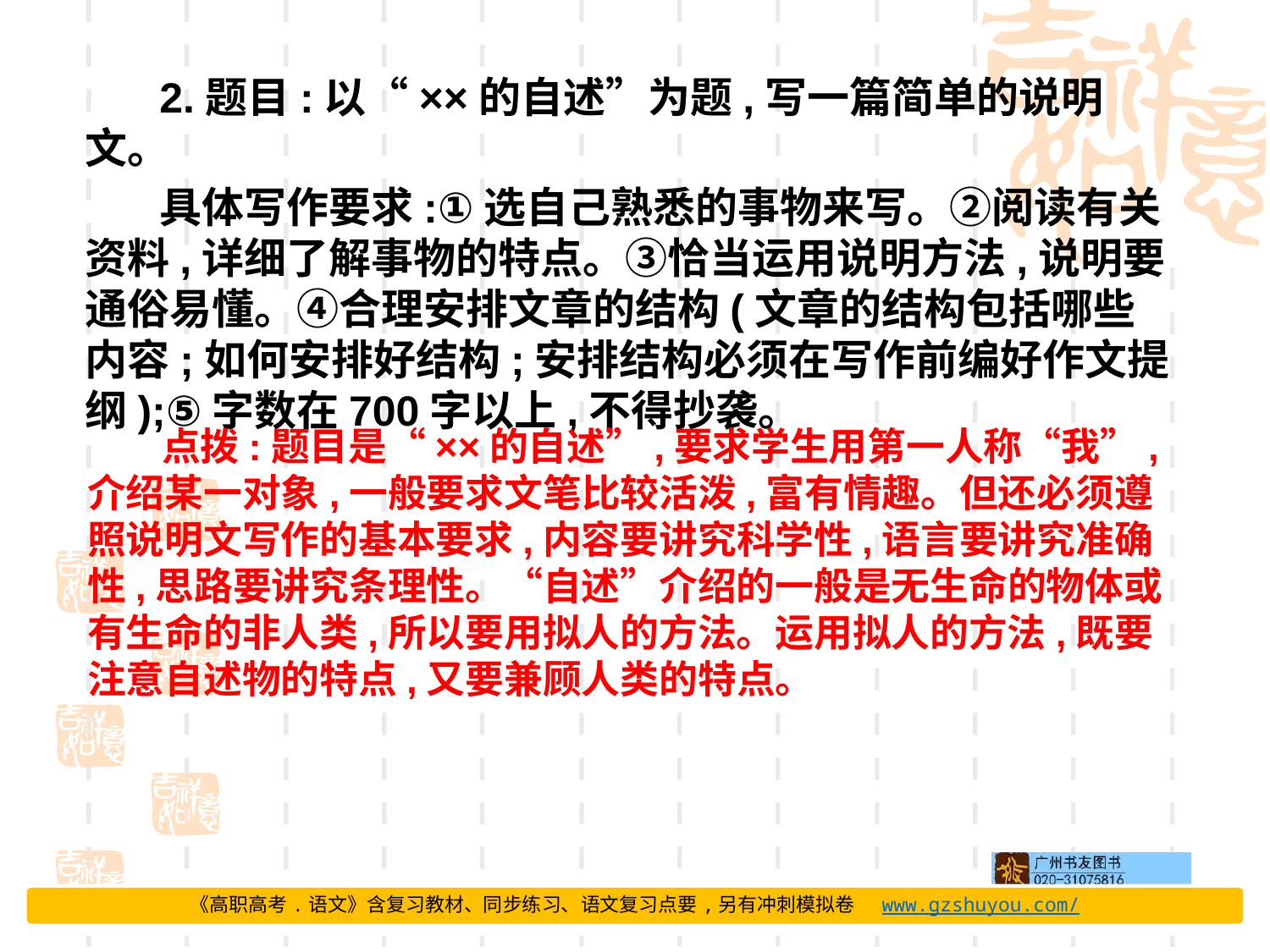

2.题目:以“××的自述”为题,写一篇简单的说明文。
具体写作要求:①选自己熟悉的事物来写。②阅读有关资料,详细了解事物的特点。③恰当运用说明方法,说明要通俗易懂。④合理安排文章的结构(文章的结构包括哪些内容;如何安排好结构;安排结构必须在写作前编好作文提纲);⑤字数在700字以上,不得抄袭。
点拨:题目是“××的自述”,要求学生用第一人称“我”,介绍某一对象,一般要求文笔比较活泼,富有情趣。但还必须遵照说明文写作的基本要求,内容要讲究科学性,语言要讲究准确性,思路要讲究条理性。“自述”介绍的一般是无生命的物体或有生命的非人类,所以要用拟人的方法。运用拟人的方法,既要注意自述物的特点,又要兼顾人类的特点。